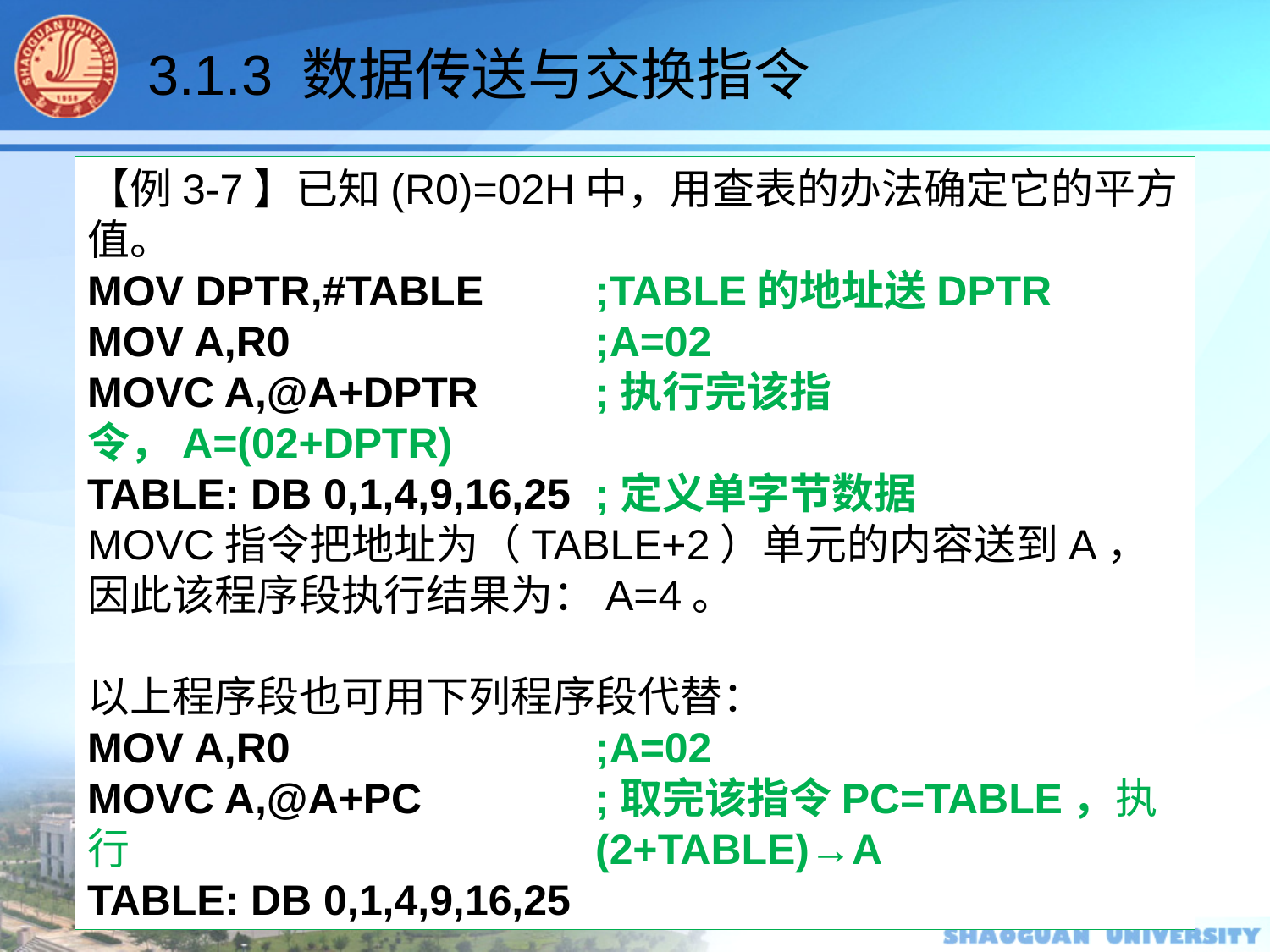

3.1.3 数据传送与交换指令
（3）外部程序存储器ROM的字节传送指令
程序存储器只能读，不能写，所以共两条指令，均属于变址寻址指令，专用于查表，又称为查表指令。指令格式如下：
汇编指令格式				说明
MOVC A, @A + DPTR		; ((A) + (DPTR))→A
MOVC A, @A + PC			; (PC) + 1→PC，((A) + (PC))→A
前一条指令以DPTR 为基址寄存器进行查表。后一条指令，CPU读取单字节指令“MOVC A,@A + PC”后，PC的内容先自动加1，将新的PC 内容与累加器A中的8位无符号数相加形成地址，取出该地址单元中的内容送累加器A。
【例3-7】已知(R0)=02H中，用查表的办法确定它的平方值。
MOV DPTR,#TABLE	;TABLE的地址送DPTR
MOV A,R0			;A=02
MOVC A,@A+DPTR	;执行完该指令，A=(02+DPTR)
TABLE: DB 0,1,4,9,16,25	;定义单字节数据
MOVC指令把地址为（TABLE+2）单元的内容送到A，因此该程序段执行结果为：A=4。

以上程序段也可用下列程序段代替：
MOV A,R0			;A=02
MOVC A,@A+PC		;取完该指令PC=TABLE，执行				(2+TABLE)→A
TABLE: DB 0,1,4,9,16,25